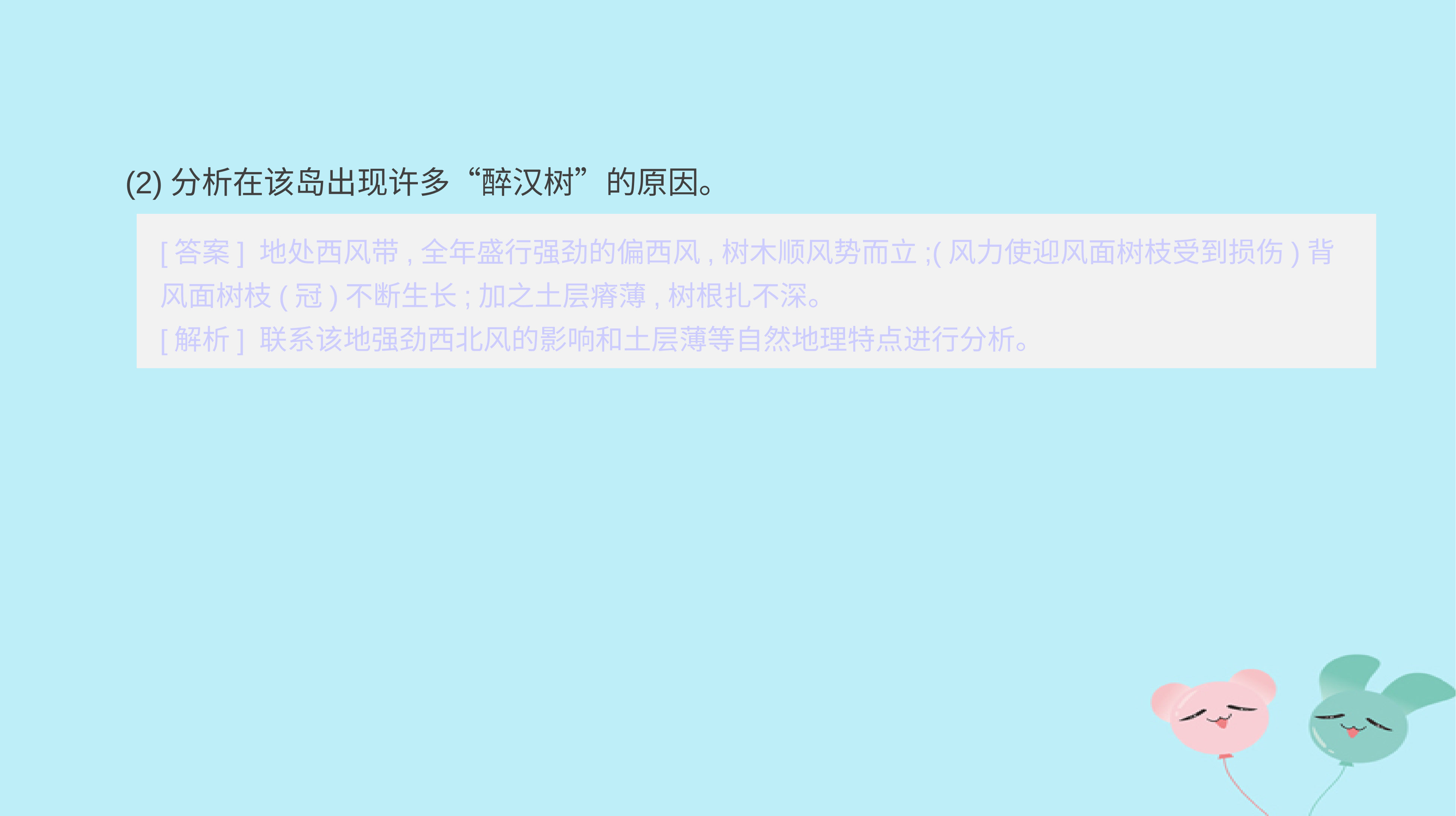

(2)分析在该岛出现许多“醉汉树”的原因。

[答案] 地处西风带,全年盛行强劲的偏西风,树木顺风势而立;(风力使迎风面树枝受到损伤)背风面树枝(冠)不断生长;加之土层瘠薄,树根扎不深。
[解析] 联系该地强劲西北风的影响和土层薄等自然地理特点进行分析。